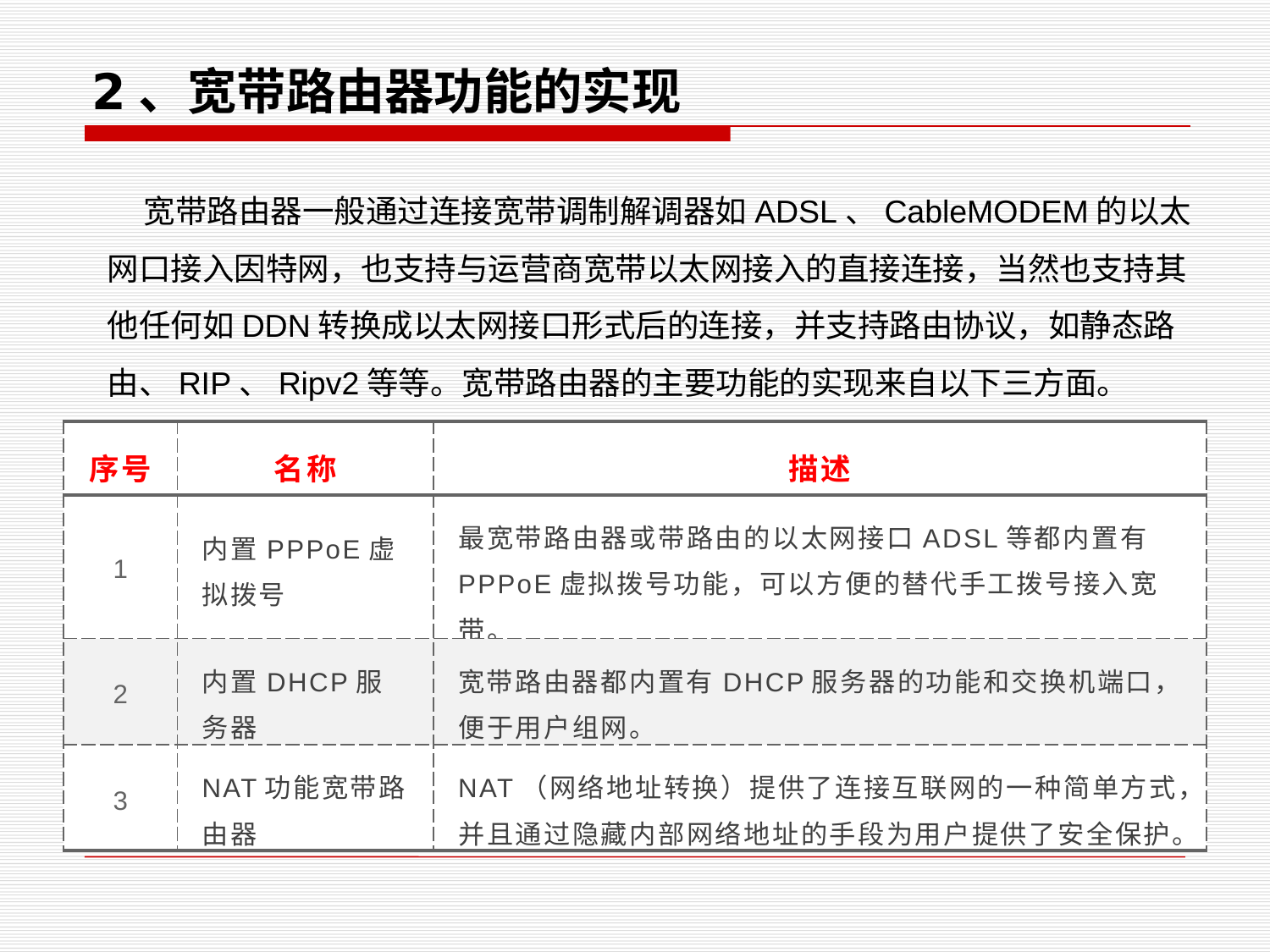

2、宽带路由器功能的实现
    宽带路由器一般通过连接宽带调制解调器如ADSL、CableMODEM的以太网口接入因特网，也支持与运营商宽带以太网接入的直接连接，当然也支持其他任何如DDN转换成以太网接口形式后的连接，并支持路由协议，如静态路由、RIP、Ripv2等等。宽带路由器的主要功能的实现来自以下三方面。
| 序号 | 名称 | 描述 |
| --- | --- | --- |
| 1 | 内置PPPoE虚拟拨号 | 最宽带路由器或带路由的以太网接口ADSL等都内置有PPPoE虚拟拨号功能，可以方便的替代手工拨号接入宽带。 |
| 2 | 内置DHCP服务器 | 宽带路由器都内置有DHCP服务器的功能和交换机端口，便于用户组网。 |
| 3 | NAT功能宽带路由器 | NAT（网络地址转换）提供了连接互联网的一种简单方式，并且通过隐藏内部网络地址的手段为用户提供了安全保护。 |
27